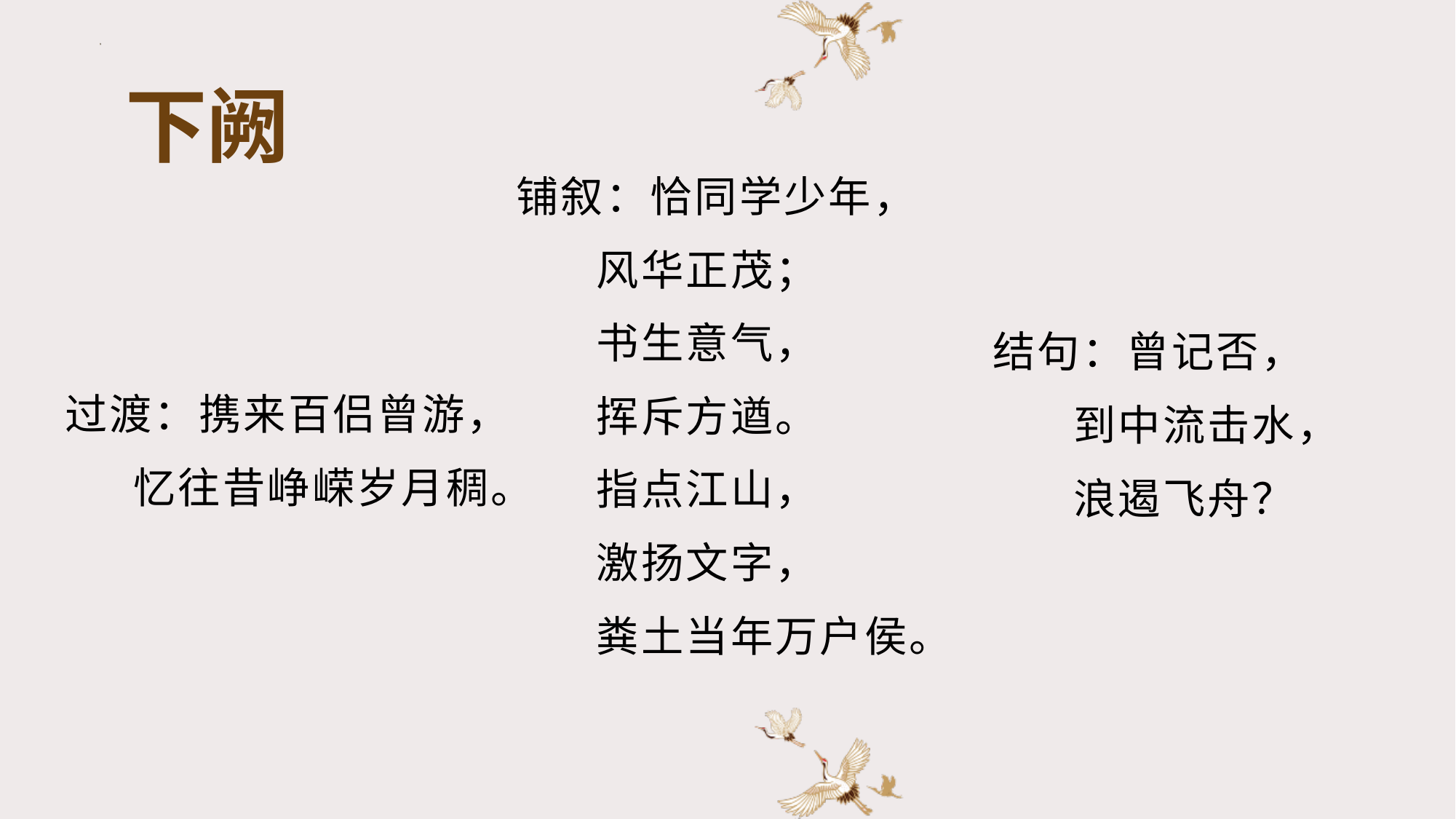

下阙
铺叙：恰同学少年，
      风华正茂；
      书生意气，
      挥斥方遒。
      指点江山，
      激扬文字，
      粪土当年万户侯。

结句：曾记否，
      到中流击水，
      浪遏飞舟？
过渡：携来百侣曾游，
     忆往昔峥嵘岁月稠。